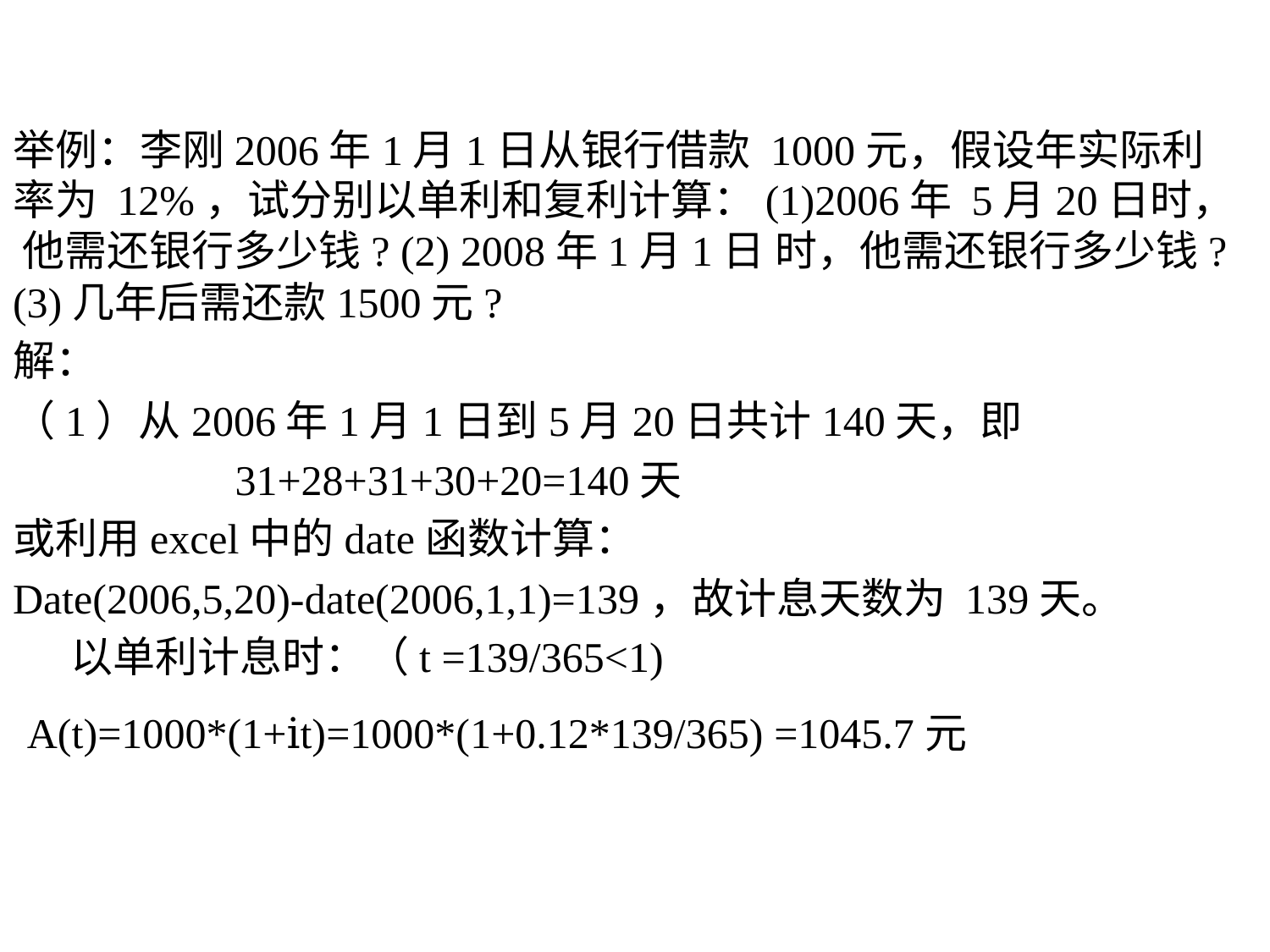

举例：李刚2006年1月1日从银行借款 1000元，假设年实际利率为 12%，试分别以单利和复利计算：(1)2006年 5月20日时， 他需还银行多少钱? (2) 2008年1月1日 时，他需还银行多少钱? (3)几年后需还款1500元?
解：
（1）从2006年1月1日到5月20日共计140天，即
                     31+28+31+30+20=140天
或利用excel中的date函数计算：
Date(2006,5,20)-date(2006,1,1)=139，故计息天数为 139天。
     以单利计息时：（t =139/365<1)
 A(t)=1000*(1+ⅰt)=1000*(1+0.12*139/365) =1045.7元